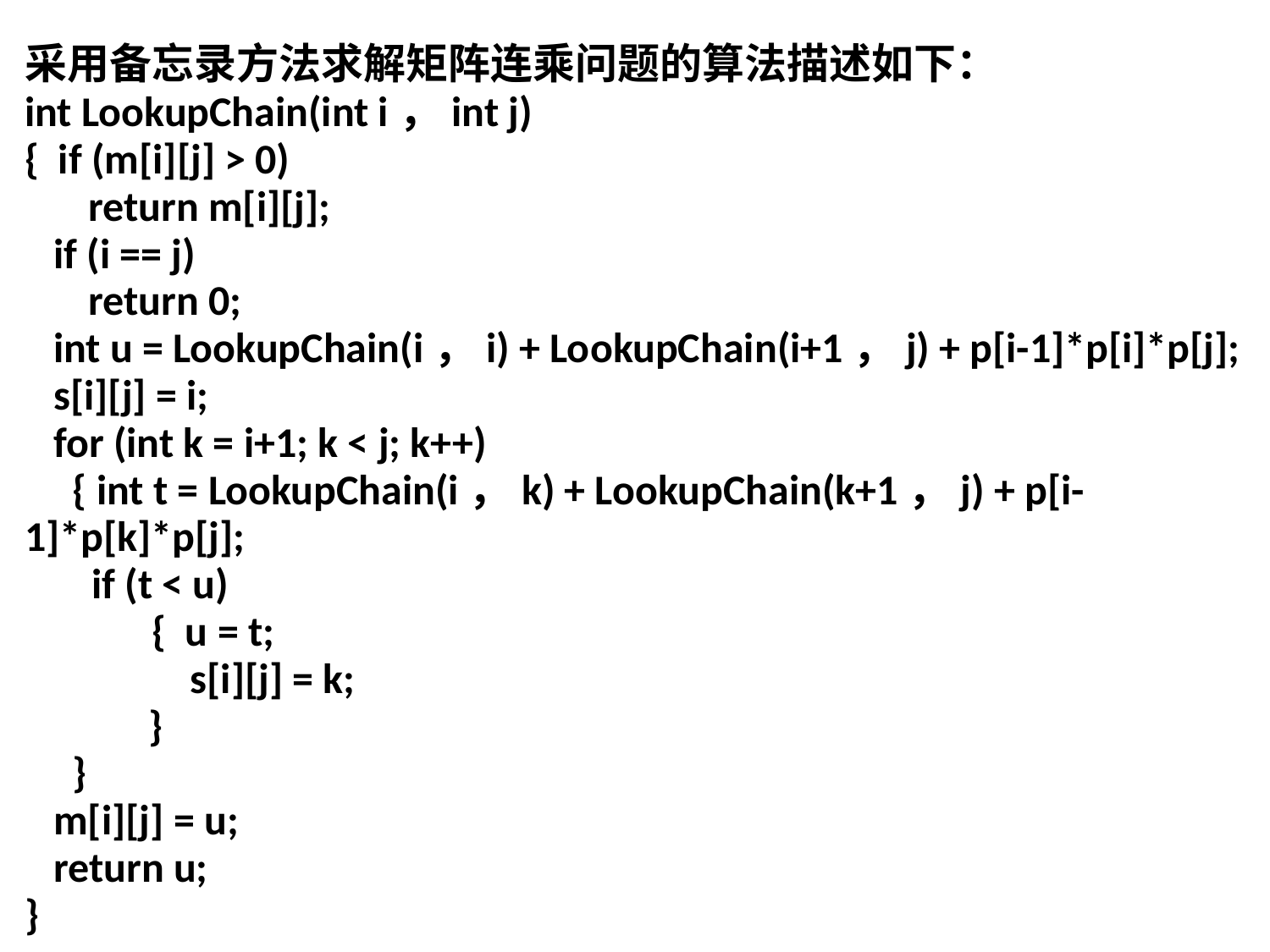

采用备忘录方法求解矩阵连乘问题的算法描述如下：
int LookupChain(int i，int j)
{  if (m[i][j] > 0)
return m[i][j];
   if (i == j)
return 0;
   int u = LookupChain(i，i) + LookupChain(i+1，j) + p[i-1]*p[i]*p[j];
   s[i][j] = i;
   for (int k = i+1; k < j; k++)
     { int t = LookupChain(i，k) + LookupChain(k+1，j) + p[i-1]*p[k]*p[j];
       if (t < u)
{  u = t;
    s[i][j] = k;
             }
     }
   m[i][j] = u;
   return u;
}